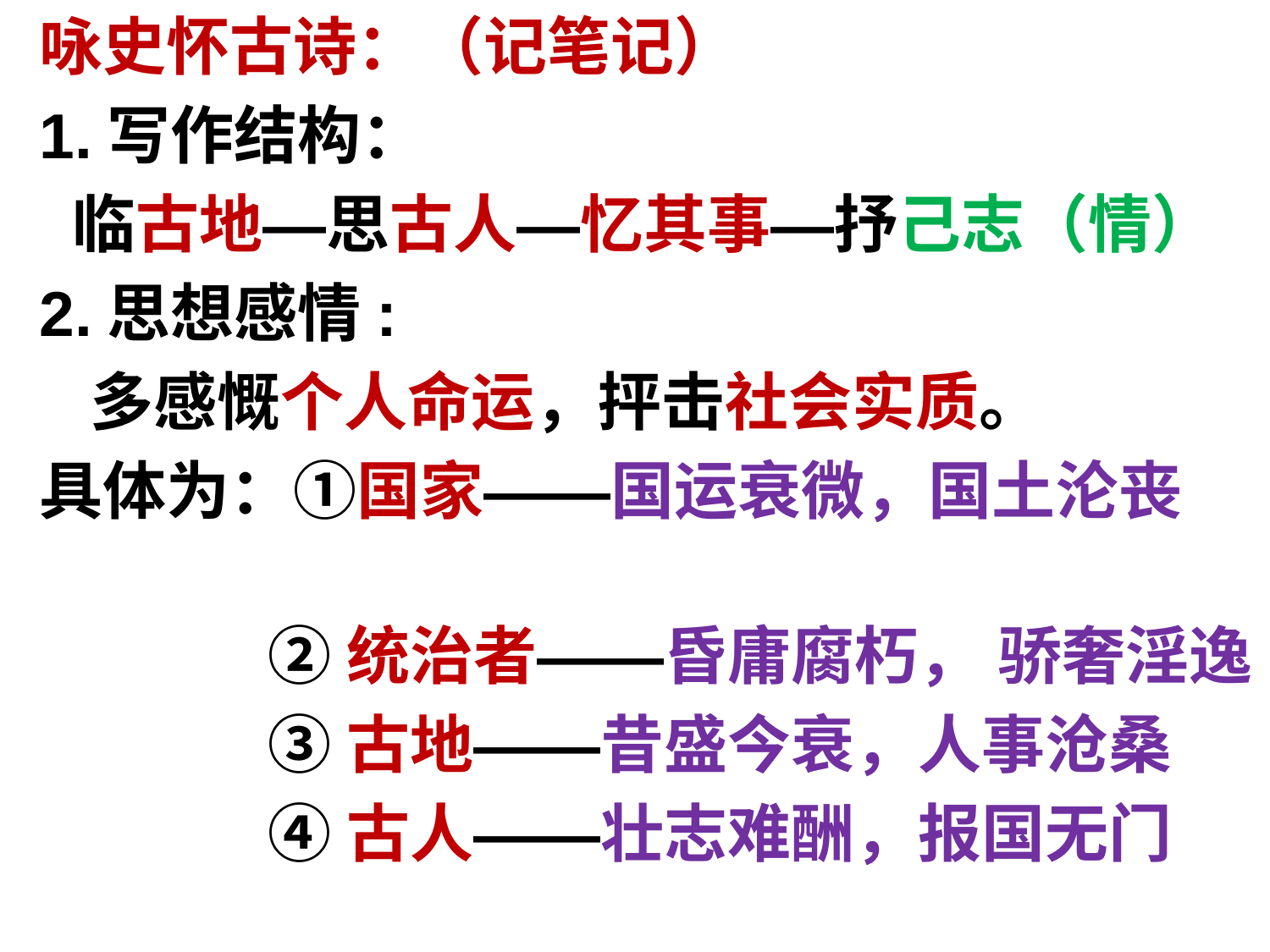

咏史怀古诗：（记笔记）
1.写作结构：
 临古地—思古人—忆其事—抒己志（情）
2.思想感情:
  多感慨个人命运，抨击社会实质。
具体为：①国家——国运衰微，国土沦丧
             ②统治者——昏庸腐朽， 骄奢淫逸
             ③古地——昔盛今衰，人事沧桑
             ④古人——壮志难酬，报国无门